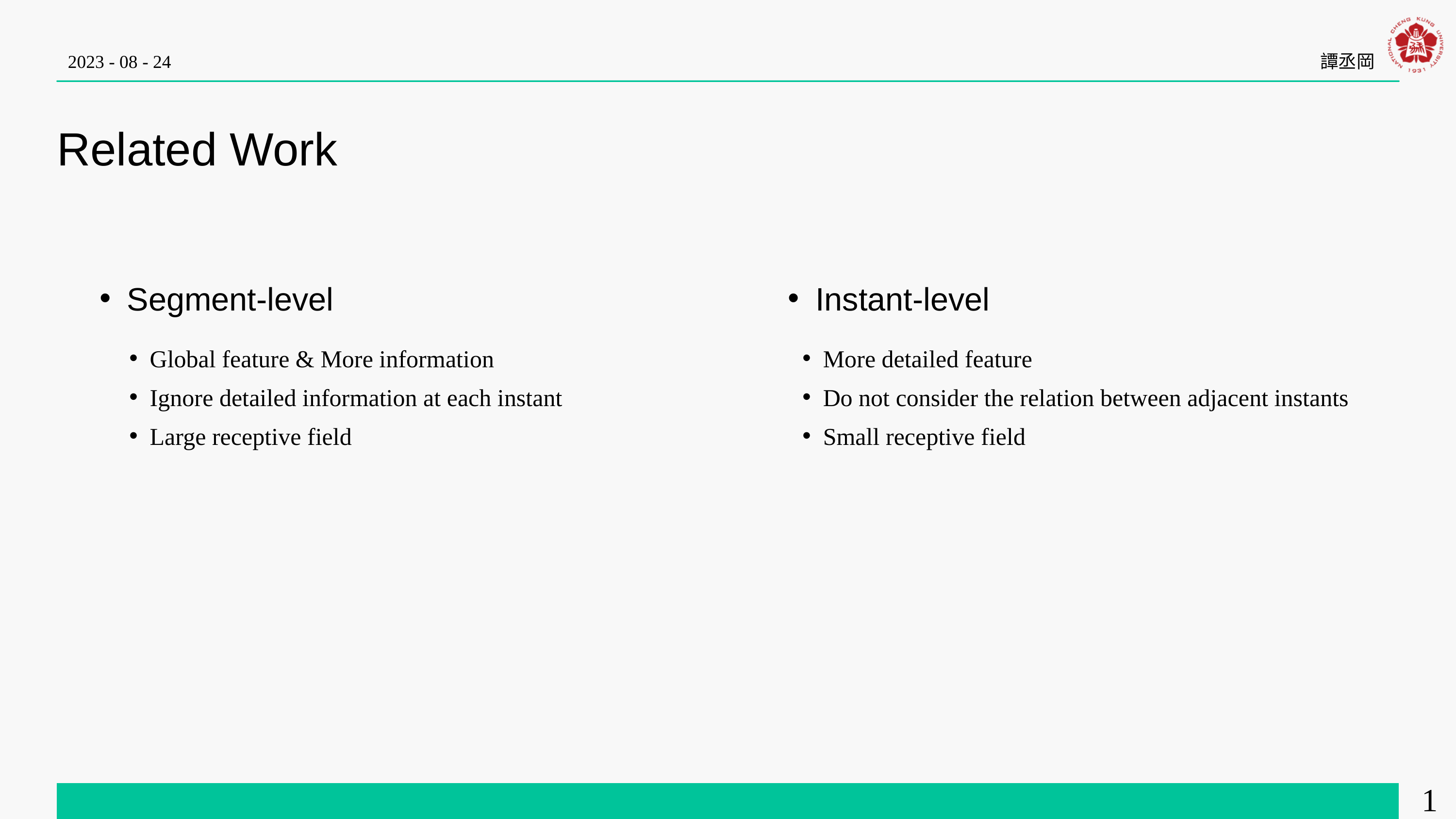

2023 - 08 - 24
譚丞岡

Related Work
Segment-level
Instant-level
Global feature & More information
Ignore detailed information at each instant
Large receptive field

More detailed feature
Do not consider the relation between adjacent instants
Small receptive field

15